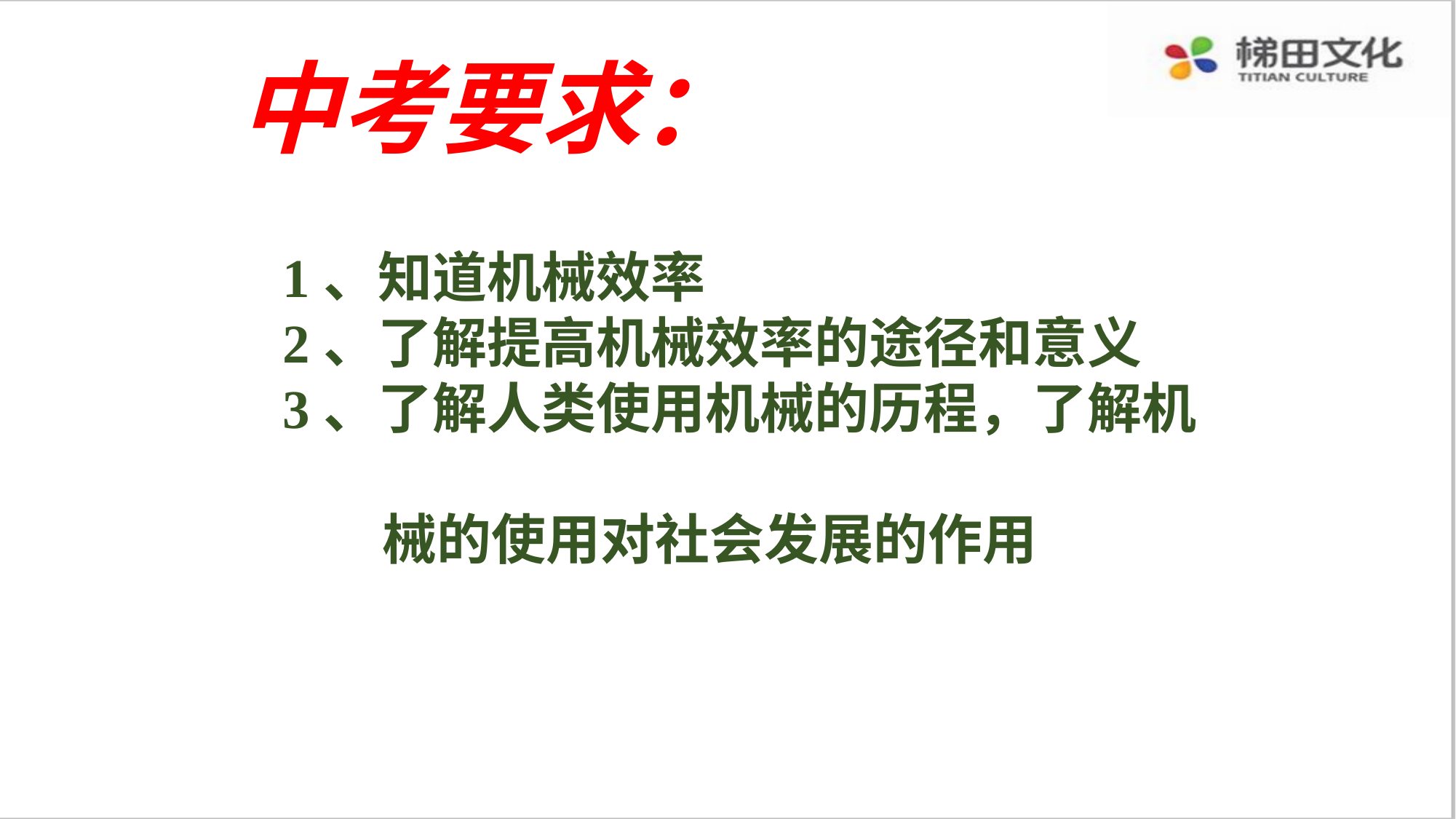

中考要求：
1、知道机械效率
2、了解提高机械效率的途径和意义
3、了解人类使用机械的历程，了解机
       械的使用对社会发展的作用